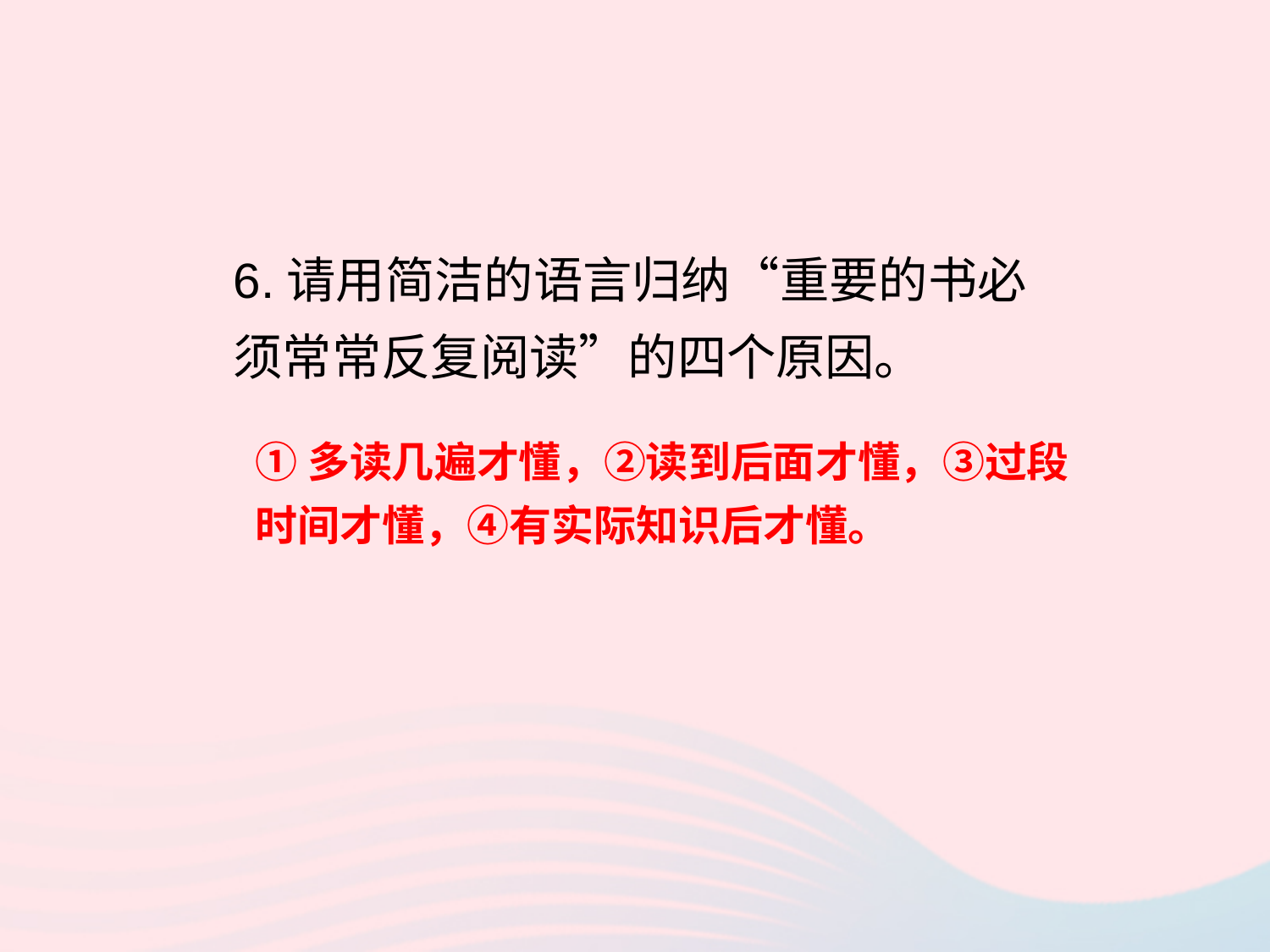

6.请用简洁的语言归纳“重要的书必须常常反复阅读”的四个原因。
①多读几遍才懂，②读到后面才懂，③过段时间才懂，④有实际知识后才懂。